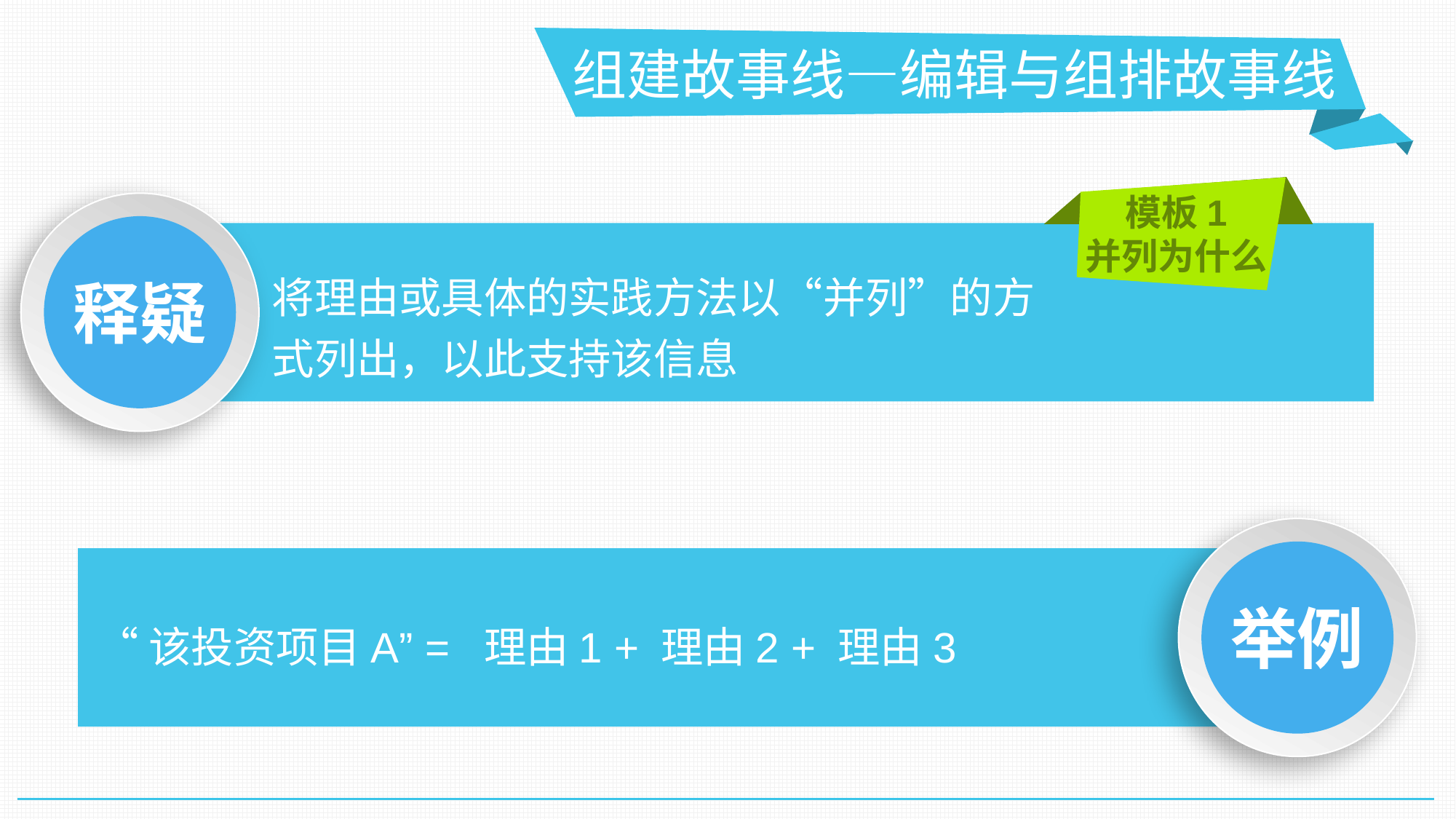

组建故事线—编辑与组排故事线

模板1
并列为什么

将理由或具体的实践方法以“并列”的方
式列出，以此支持该信息
释疑

举例
“该投资项目A” =  理由1 + 理由2 + 理由3